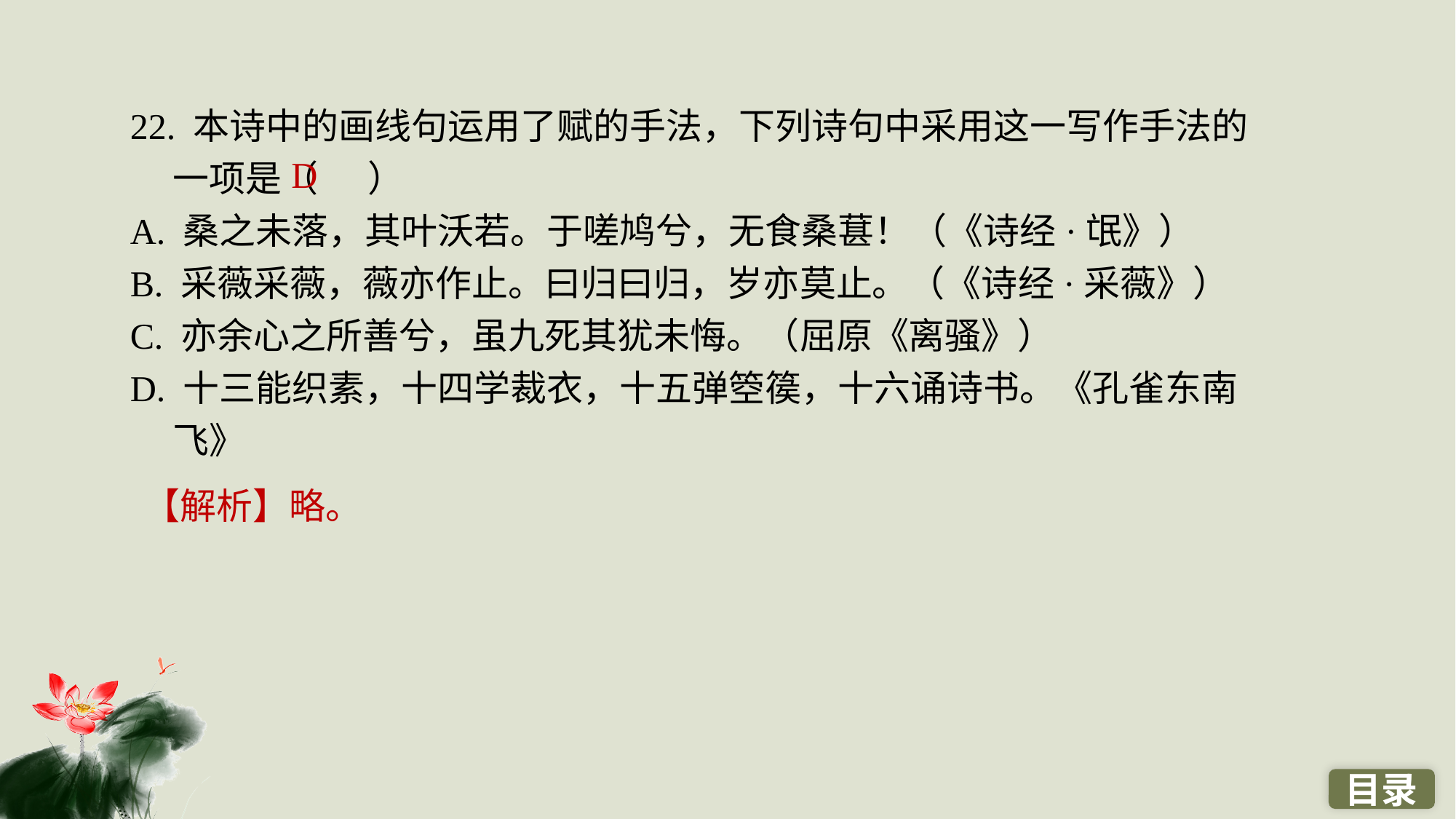

22. 本诗中的画线句运用了赋的手法，下列诗句中采用这一写作手法的一项是（      ）
A. 桑之未落，其叶沃若。于嗟鸠兮，无食桑葚！（《诗经·氓》）
B. 采薇采薇，薇亦作止。曰归曰归，岁亦莫止。（《诗经·采薇》）
C. 亦余心之所善兮，虽九死其犹未悔。（屈原《离骚》）
D. 十三能织素，十四学裁衣，十五弹箜篌，十六诵诗书。《孔雀东南飞》
D
【解析】略。